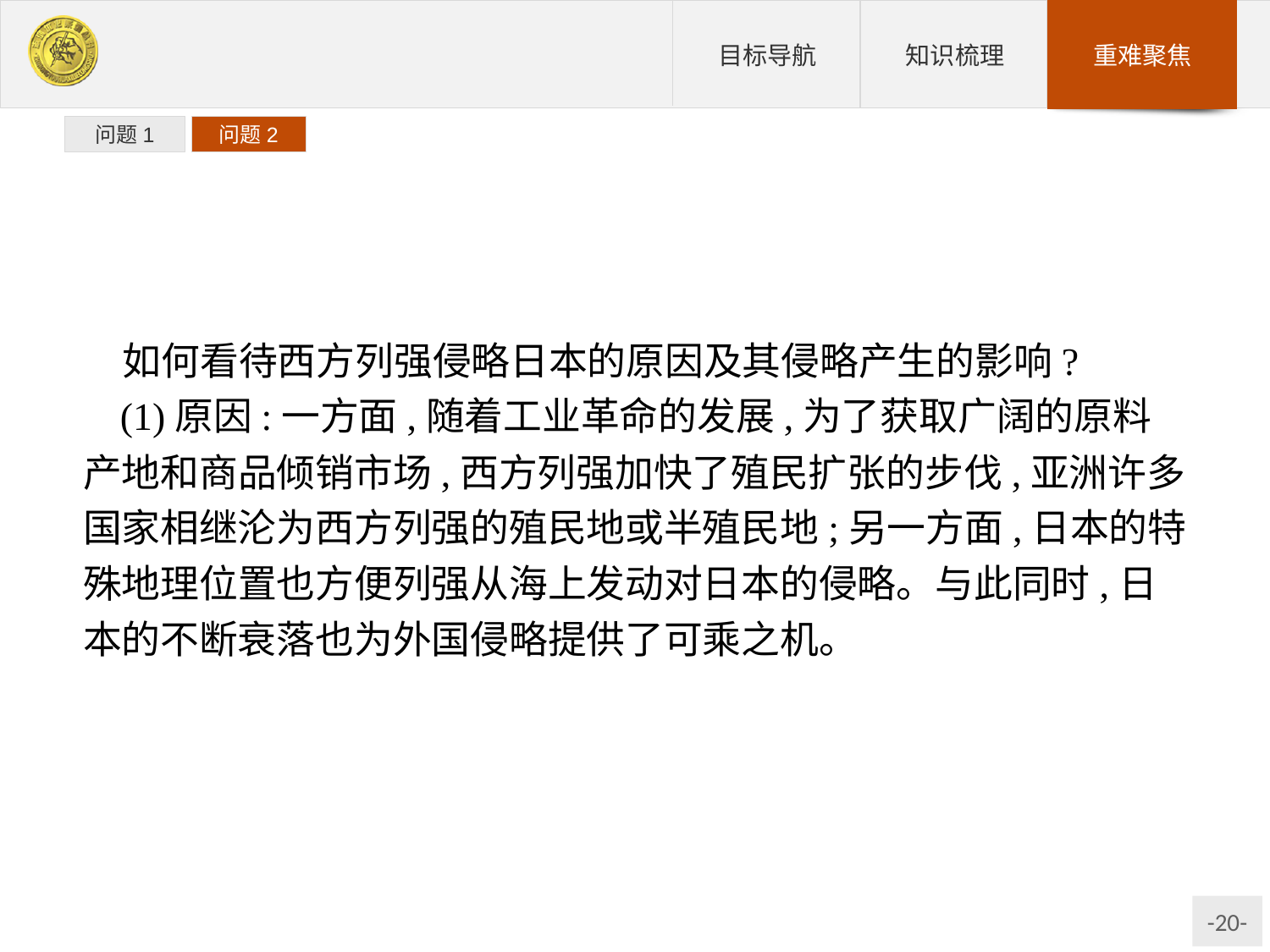

问题1
问题2
如何看待西方列强侵略日本的原因及其侵略产生的影响?
(1)原因:一方面,随着工业革命的发展,为了获取广阔的原料产地和商品倾销市场,西方列强加快了殖民扩张的步伐,亚洲许多国家相继沦为西方列强的殖民地或半殖民地;另一方面,日本的特殊地理位置也方便列强从海上发动对日本的侵略。与此同时,日本的不断衰落也为外国侵略提供了可乘之机。